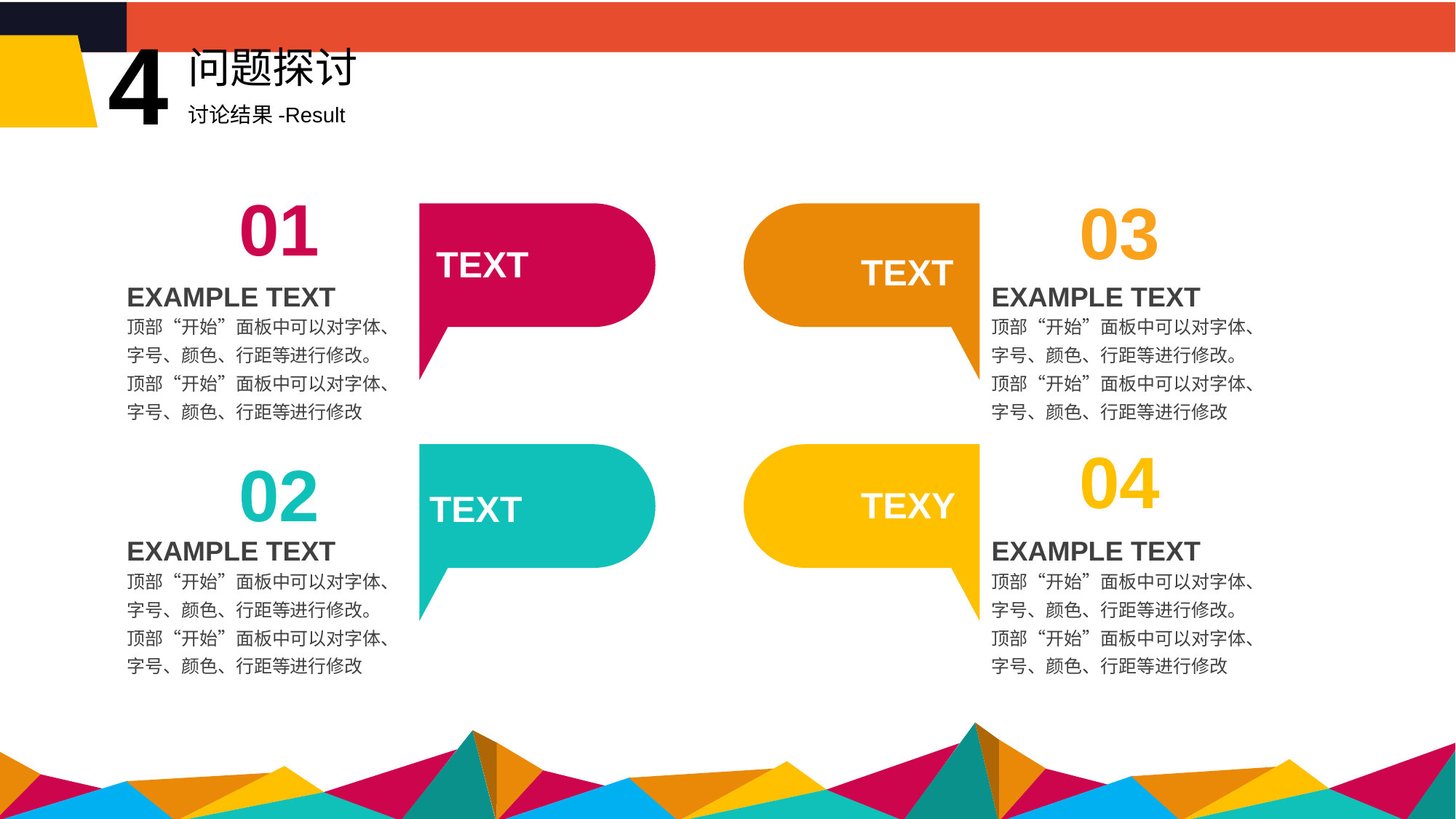

4

问题探讨
讨论结果-Result
01
03

TEXT
TEXT
EXAMPLE TEXT
EXAMPLE TEXT
顶部“开始”面板中可以对字体、字号、颜色、行距等进行修改。顶部“开始”面板中可以对字体、字号、颜色、行距等进行修改
顶部“开始”面板中可以对字体、字号、颜色、行距等进行修改。顶部“开始”面板中可以对字体、字号、颜色、行距等进行修改
04
02

TEXY
TEXT
EXAMPLE TEXT
EXAMPLE TEXT
顶部“开始”面板中可以对字体、字号、颜色、行距等进行修改。顶部“开始”面板中可以对字体、字号、颜色、行距等进行修改
顶部“开始”面板中可以对字体、字号、颜色、行距等进行修改。顶部“开始”面板中可以对字体、字号、颜色、行距等进行修改